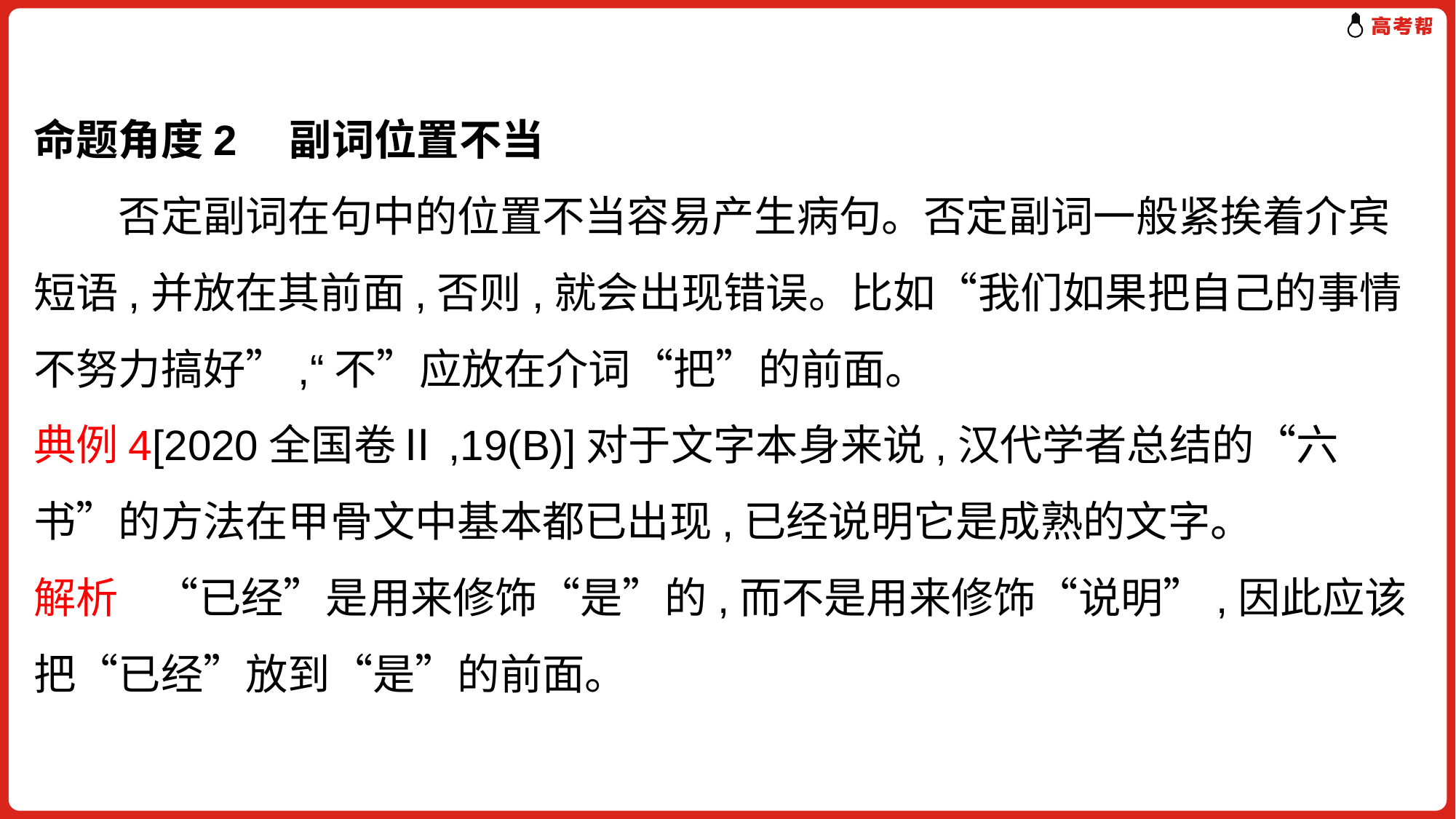

命题角度2　副词位置不当
　　否定副词在句中的位置不当容易产生病句。否定副词一般紧挨着介宾短语,并放在其前面,否则,就会出现错误。比如“我们如果把自己的事情不努力搞好”,“不”应放在介词“把”的前面。
典例4[2020全国卷Ⅱ,19(B)]对于文字本身来说,汉代学者总结的“六书”的方法在甲骨文中基本都已出现,已经说明它是成熟的文字。
解析    “已经”是用来修饰“是”的,而不是用来修饰“说明”,因此应该把“已经”放到“是”的前面。